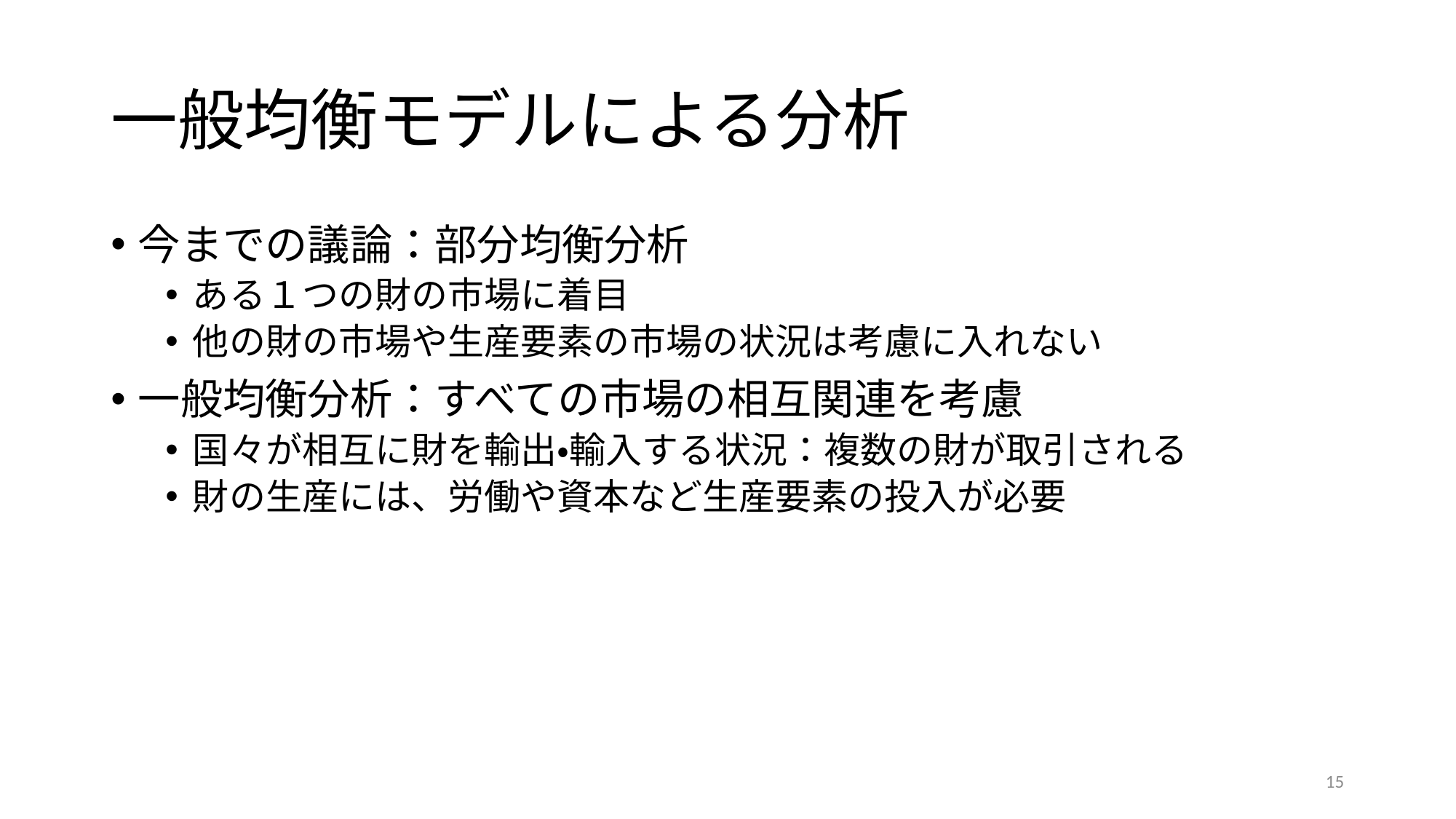

# 一般均衡モデルによる分析
今までの議論：部分均衡分析
ある１つの財の市場に着目
他の財の市場や生産要素の市場の状況は考慮に入れない
一般均衡分析：すべての市場の相互関連を考慮
国々が相互に財を輸出・輸入する状況：複数の財が取引される
財の生産には、労働や資本など生産要素の投入が必要

15